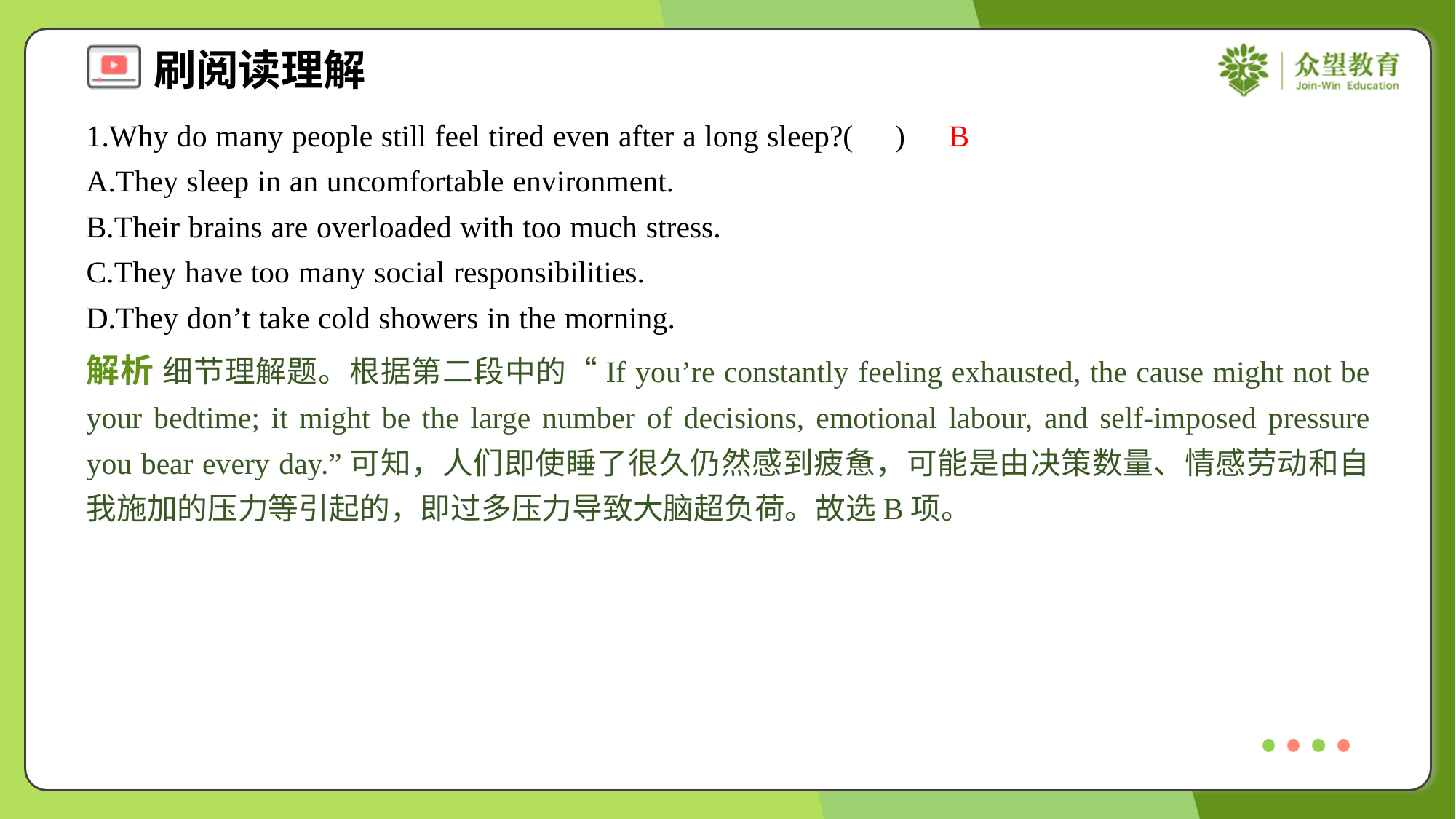

1.Why do many people still feel tired even after a long sleep?(     )
B
A.They sleep in an uncomfortable environment.
B.Their brains are overloaded with too much stress.
C.They have too many social responsibilities.
D.They don’t take cold showers in the morning.
解析 细节理解题。根据第二段中的“If you’re constantly feeling exhausted, the cause might not be your bedtime; it might be the large number of decisions, emotional labour, and self-imposed pressure you bear every day.”可知，人们即使睡了很久仍然感到疲惫，可能是由决策数量、情感劳动和自我施加的压力等引起的，即过多压力导致大脑超负荷。故选B项。